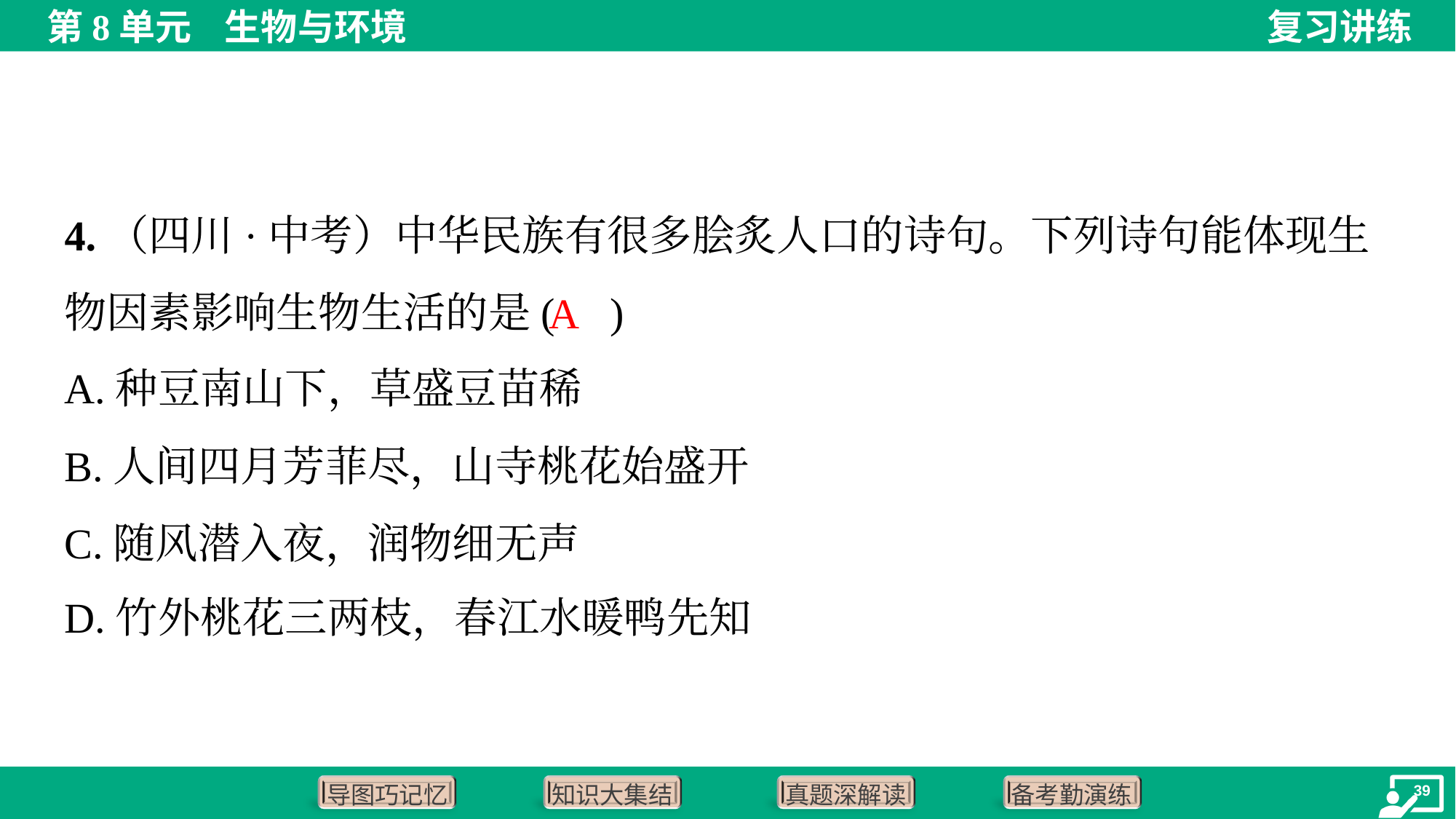

4.（四川·中考）中华民族有很多脍炙人口的诗句。下列诗句能体现生物因素影响生物生活的是(     )
A
A.种豆南山下，草盛豆苗稀
B.人间四月芳菲尽，山寺桃花始盛开
C.随风潜入夜，润物细无声
D.竹外桃花三两枝，春江水暖鸭先知